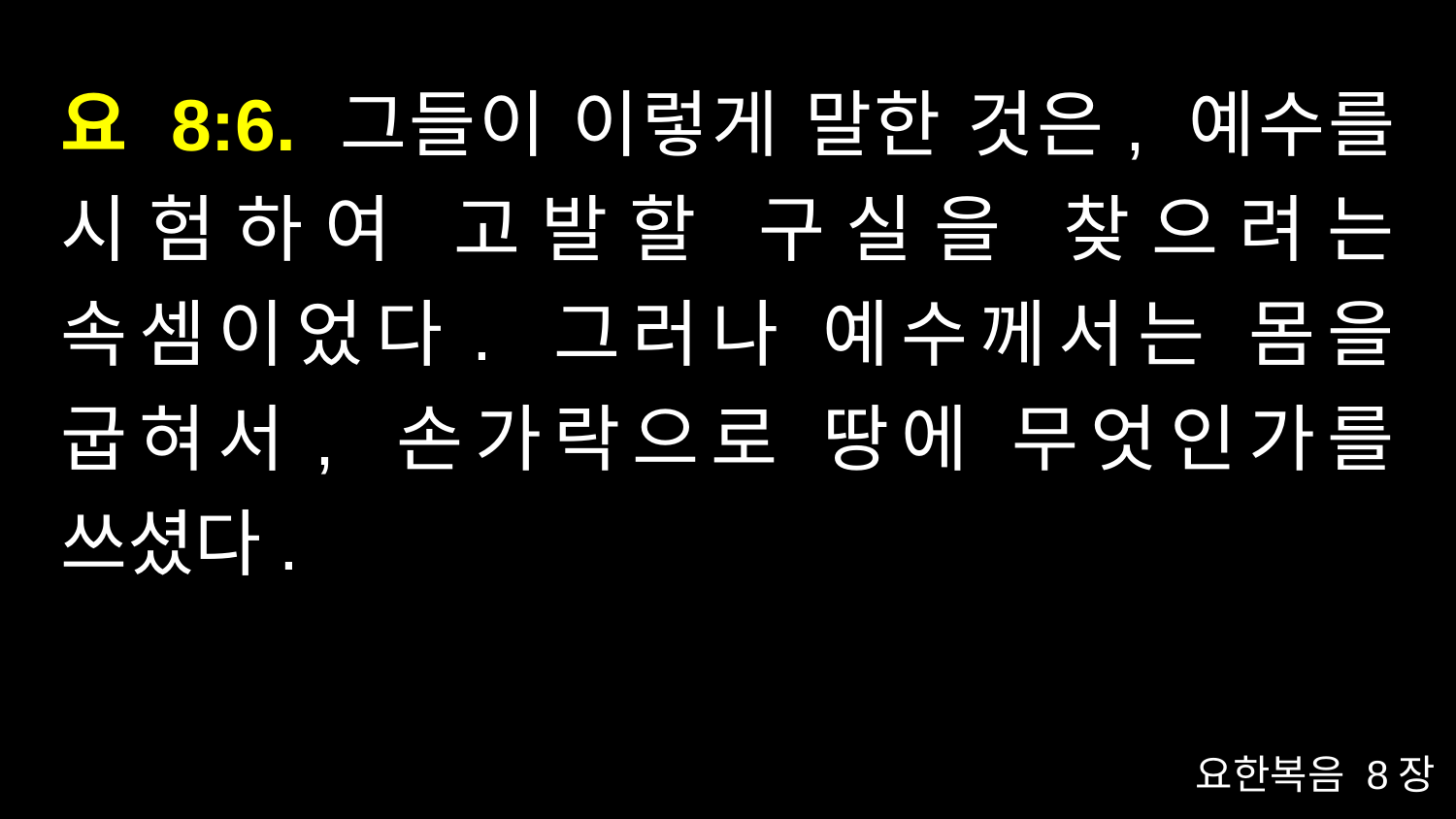

# 요 8:6. 그들이 이렇게 말한 것은, 예수를 시험하여 고발할 구실을 찾으려는 속셈이었다. 그러나 예수께서는 몸을 굽혀서, 손가락으로 땅에 무엇인가를 쓰셨다.
요한복음 8장